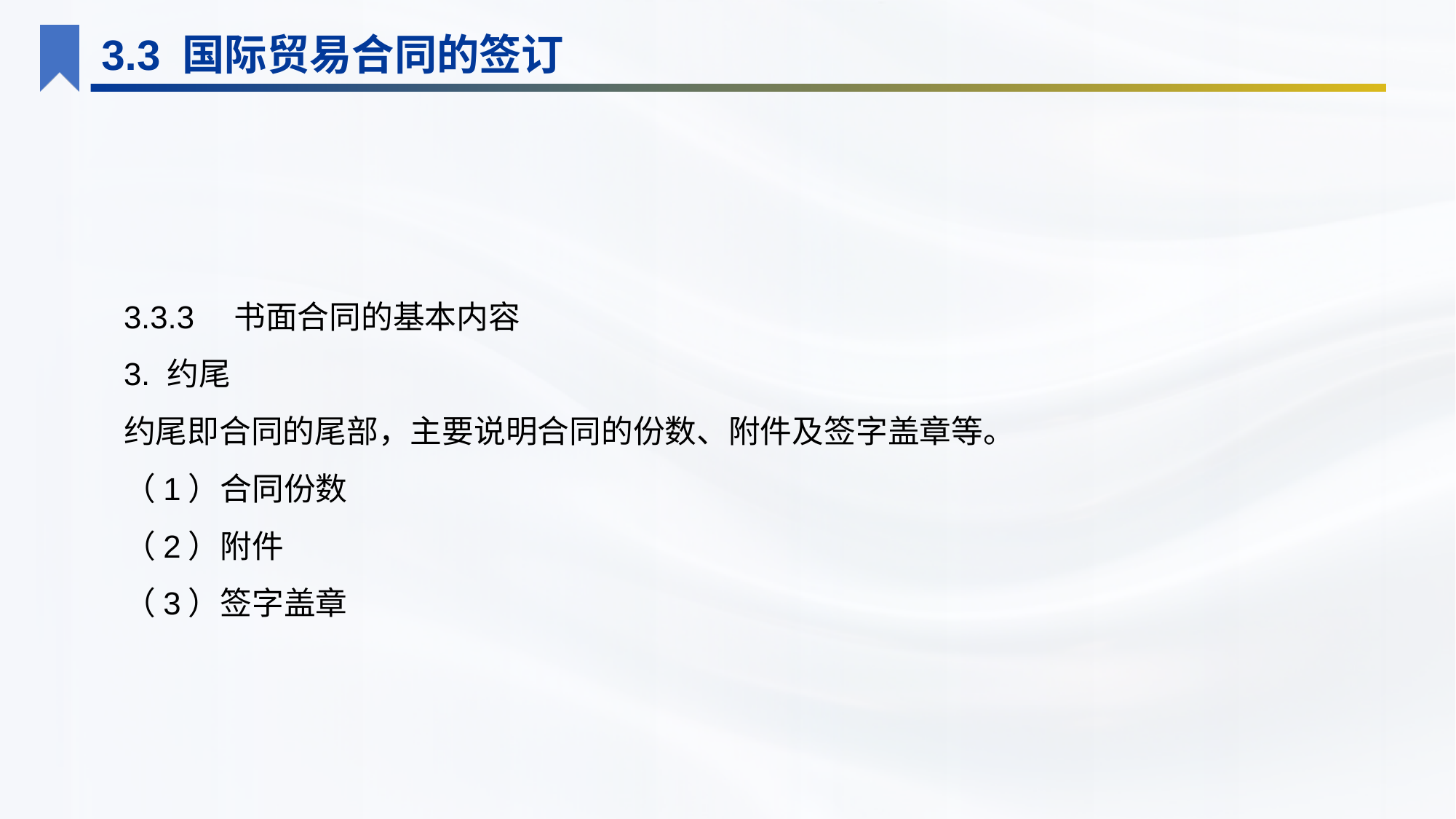

3.3 国际贸易合同的签订
3.3.3　书面合同的基本内容
3. 约尾
约尾即合同的尾部，主要说明合同的份数、附件及签字盖章等。
（1）合同份数
（2）附件
（3）签字盖章